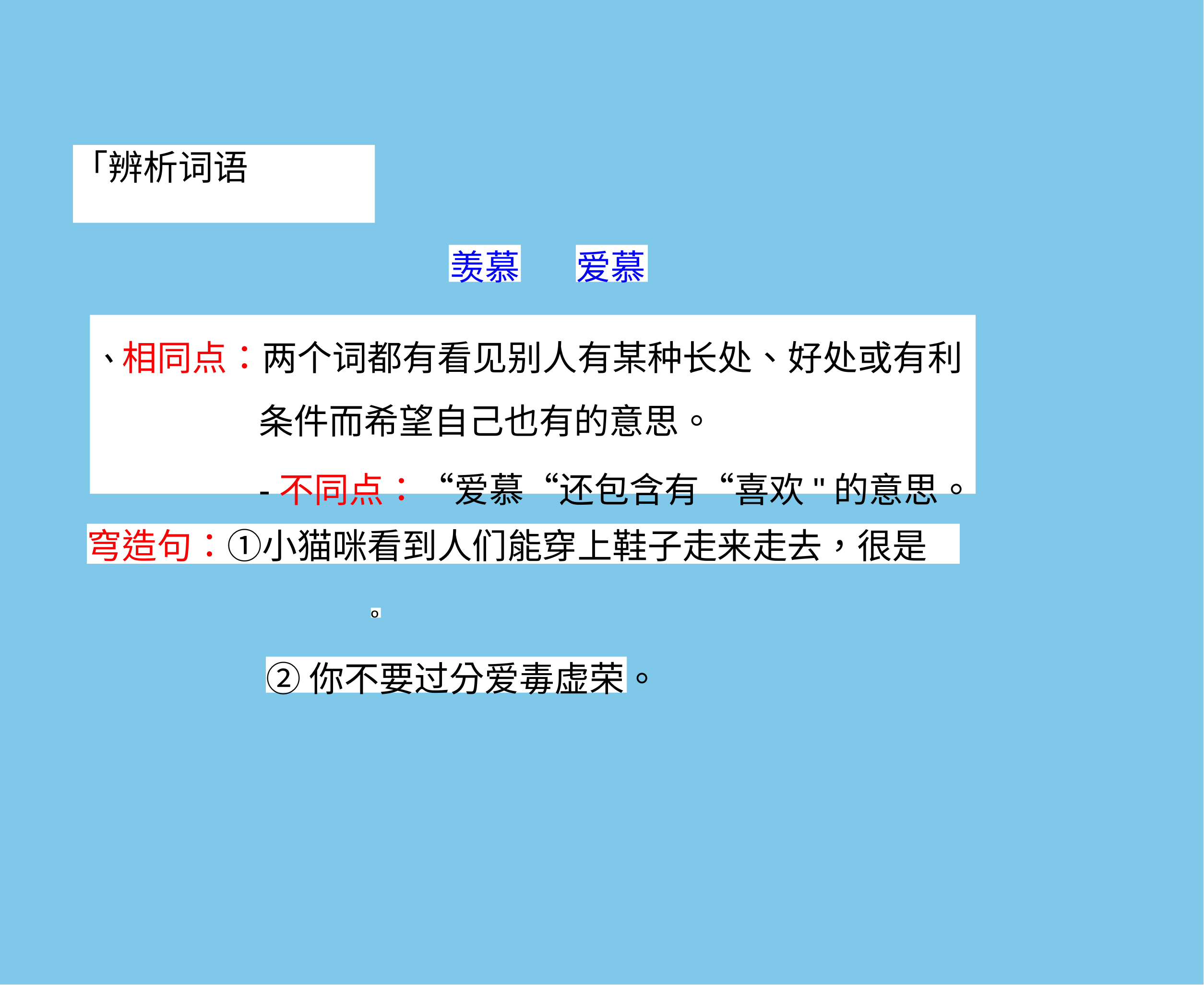

「辨析词语
羡慕
爱慕
、相同点：两个词都有看见别人有某种长处、好处或有利 条件而希望自己也有的意思。
-不同点：“爱慕“还包含有“喜欢"的意思。
穹造句：①小猫咪看到人们能穿上鞋子走来走去，很是
O
②你不要过分爱毒虚荣。